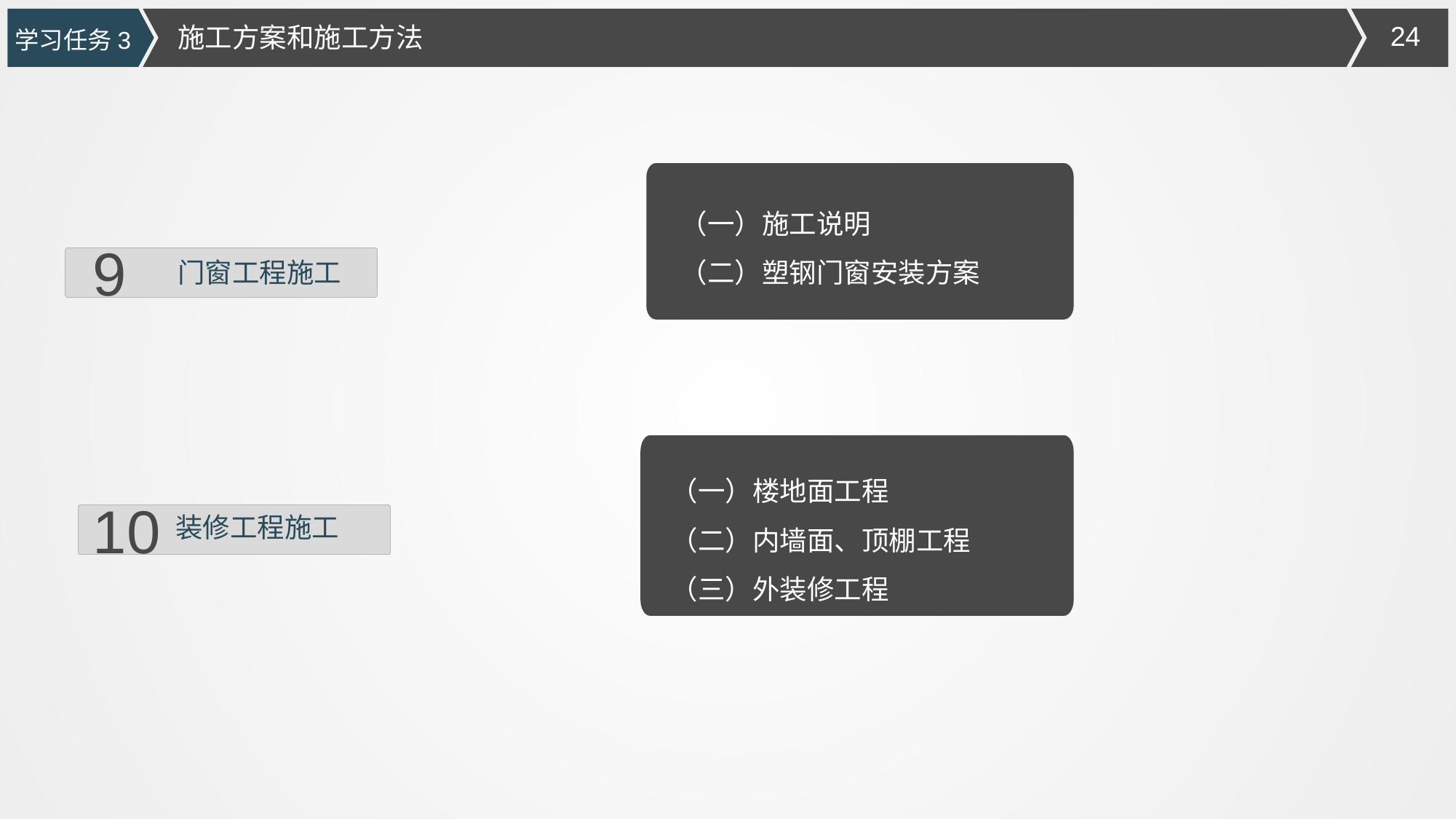

施工方案和施工方法
学习任务3

（一）施工说明
（二）塑钢门窗安装方案

9

门窗工程施工

（一）楼地面工程
（二）内墙面、顶棚工程
（三）外装修工程
10
             装修工程施工